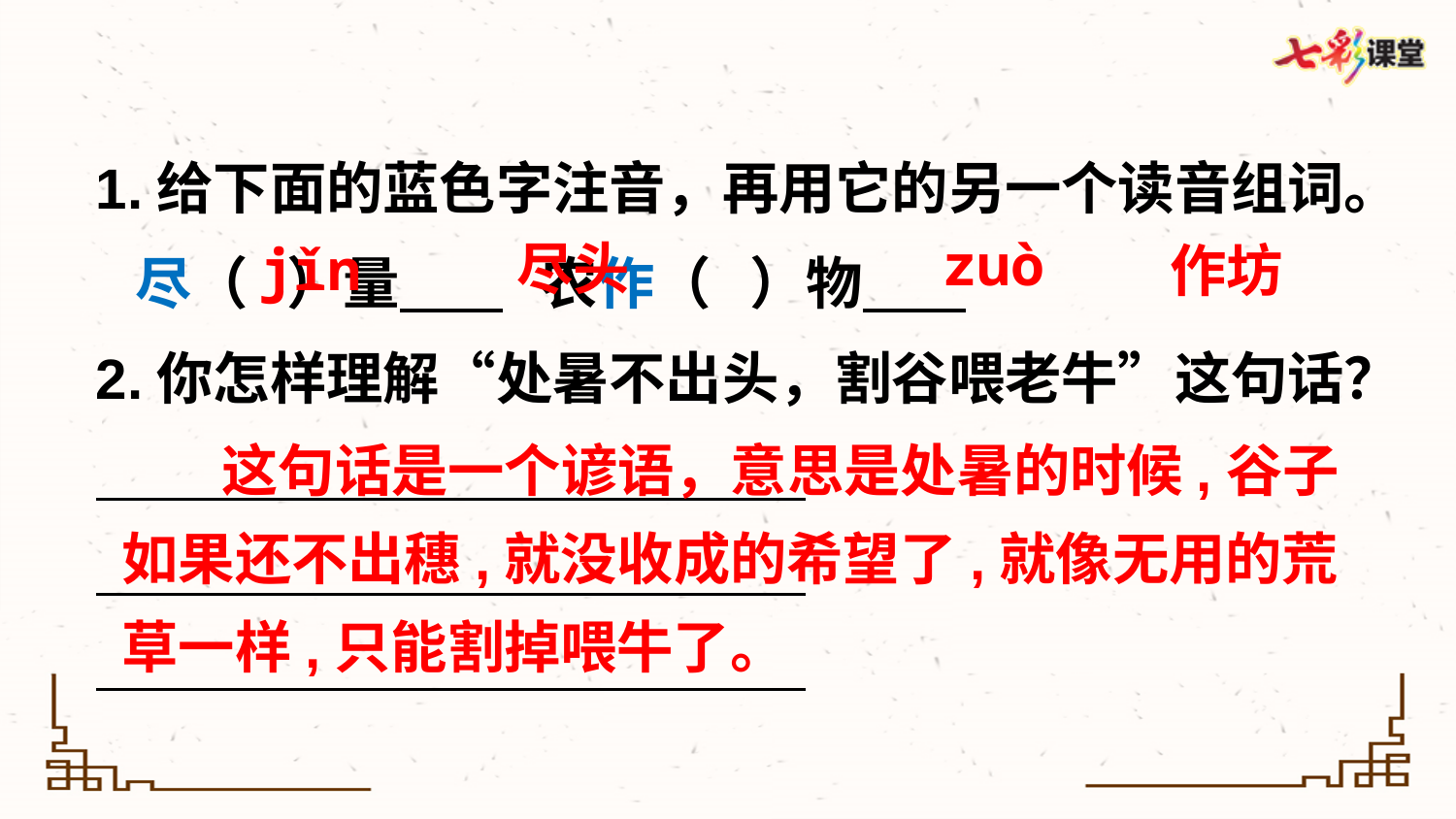

1.给下面的蓝色字注音，再用它的另一个读音组词。
  尽（   ）量           农作（   ）物
2.你怎样理解“处暑不出头，割谷喂老牛”这句话？

zuò
尽头
jǐn
作坊
这句话是一个谚语，意思是处暑的时候,谷子如果还不出穗,就没收成的希望了,就像无用的荒草一样,只能割掉喂牛了。